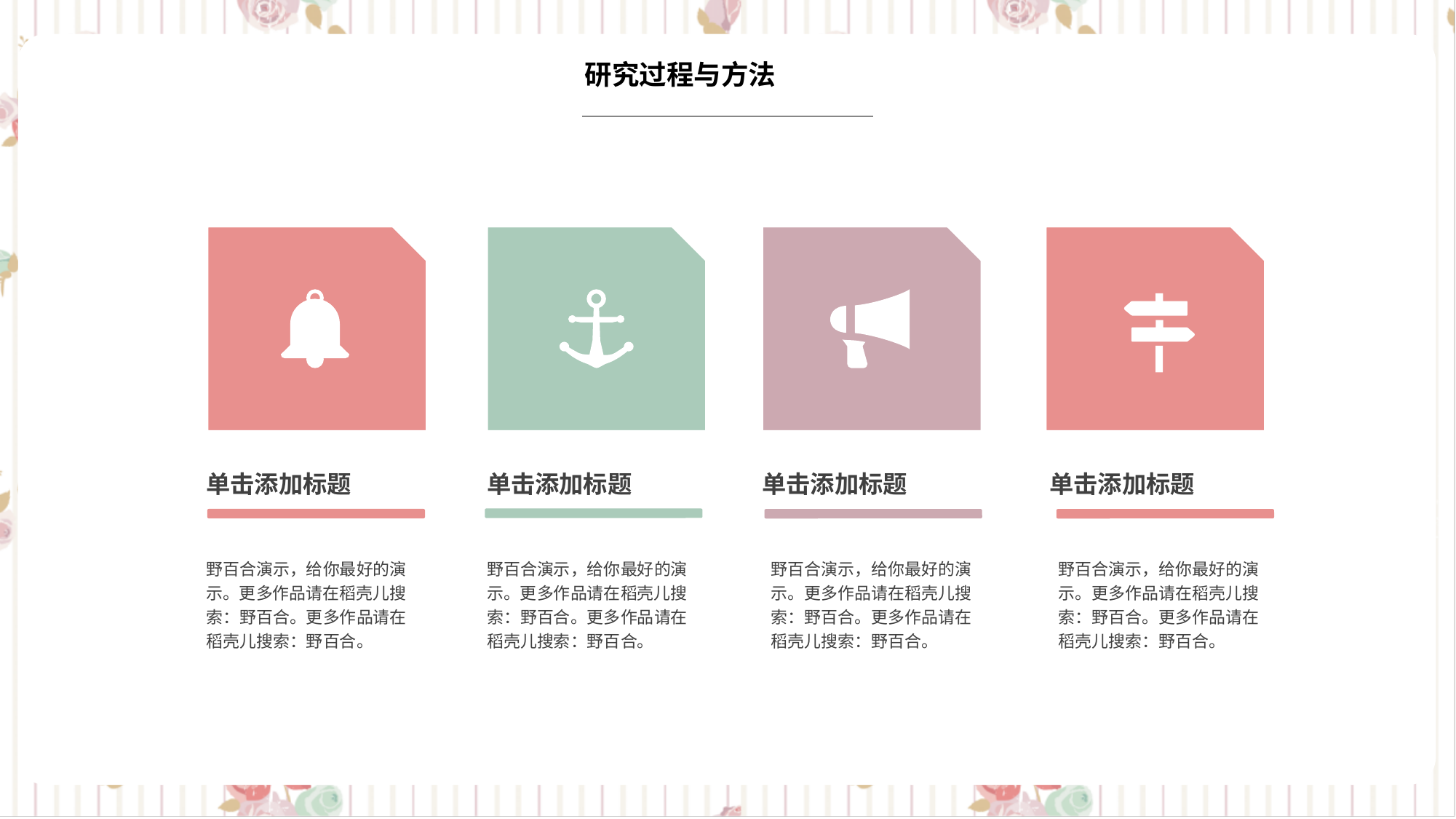

研究过程与方法

单击添加标题
单击添加标题
单击添加标题
单击添加标题

野百合演示，给你最好的演示。更多作品请在稻壳儿搜索：野百合。更多作品请在稻壳儿搜索：野百合。

野百合演示，给你最好的演示。更多作品请在稻壳儿搜索：野百合。更多作品请在稻壳儿搜索：野百合。
野百合演示，给你最好的演示。更多作品请在稻壳儿搜索：野百合。更多作品请在稻壳儿搜索：野百合。
野百合演示，给你最好的演示。更多作品请在稻壳儿搜索：野百合。更多作品请在稻壳儿搜索：野百合。